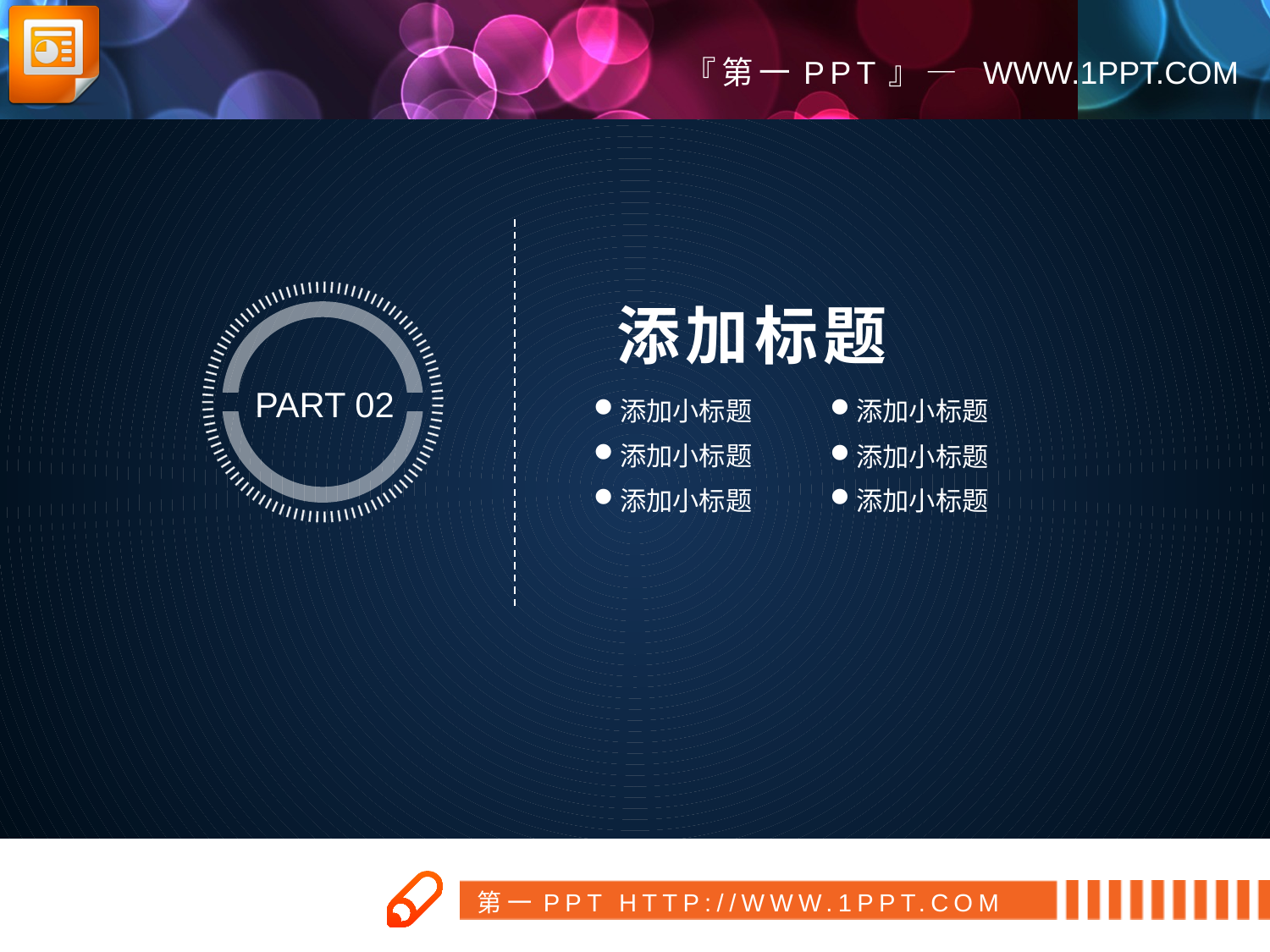

添加标题

PART 02
添加小标题
添加小标题
添加小标题
添加小标题
添加小标题
添加小标题